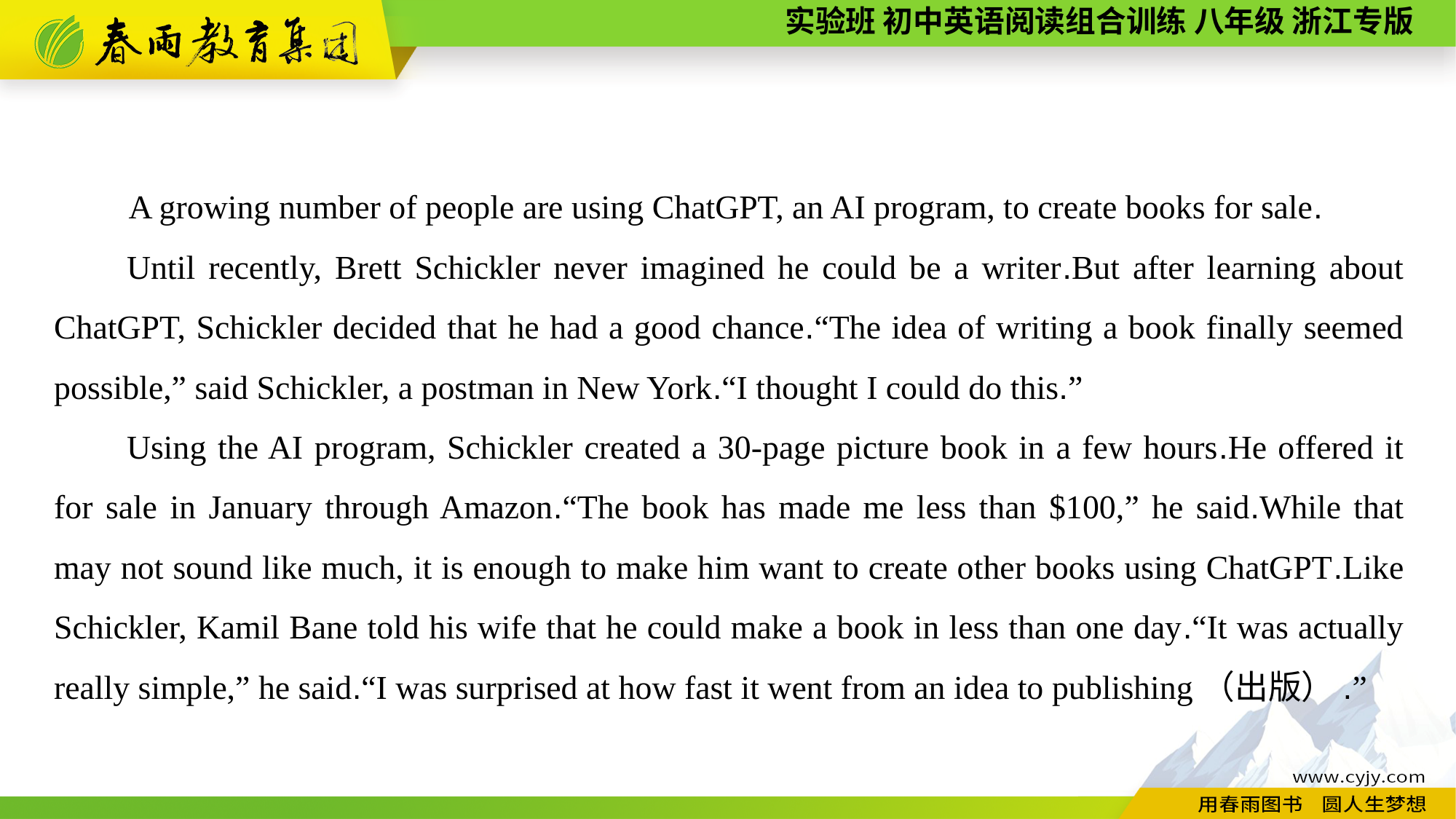

A growing number of people are using ChatGPT, an AI program, to create books for sale.
Until recently, Brett Schickler never imagined he could be a writer.But after learning about ChatGPT, Schickler decided that he had a good chance.“The idea of writing a book finally seemed possible,” said Schickler, a postman in New York.“I thought I could do this.”
Using the AI program, Schickler created a 30-page picture book in a few hours.He offered it for sale in January through Amazon.“The book has made me less than $100,” he said.While that may not sound like much, it is enough to make him want to create other books using ChatGPT.Like Schickler, Kamil Bane told his wife that he could make a book in less than one day.“It was actually really simple,” he said.“I was surprised at how fast it went from an idea to publishing（出版）.”